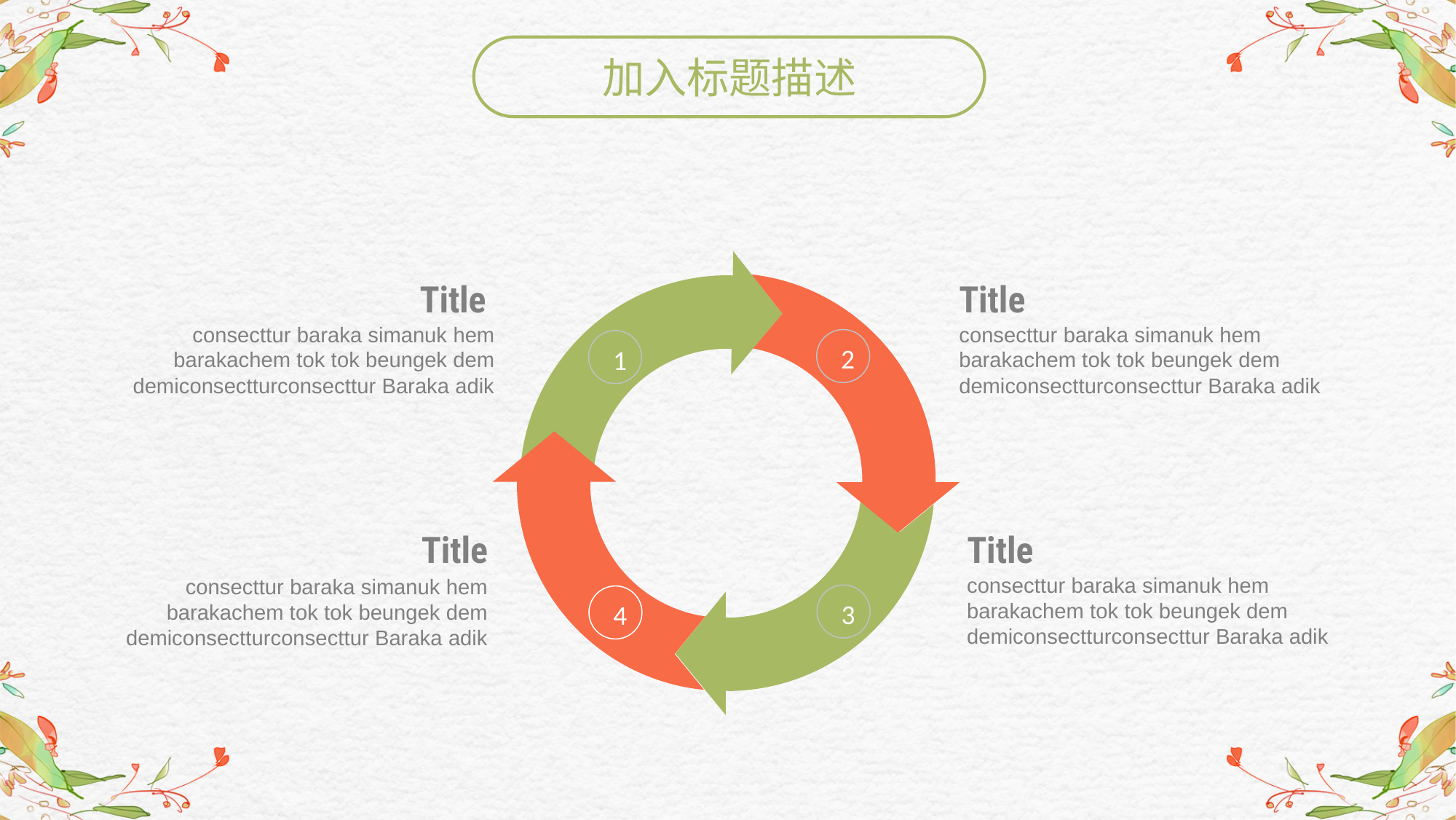

加入标题描述

Title
Title
consecttur baraka simanuk hem barakachem tok tok beungek dem demiconsectturconsecttur Baraka adik
consecttur baraka simanuk hem barakachem tok tok beungek dem demiconsectturconsecttur Baraka adik

2

1

Title
Title
consecttur baraka simanuk hem barakachem tok tok beungek dem demiconsectturconsecttur Baraka adik
consecttur baraka simanuk hem barakachem tok tok beungek dem demiconsectturconsecttur Baraka adik

3

4